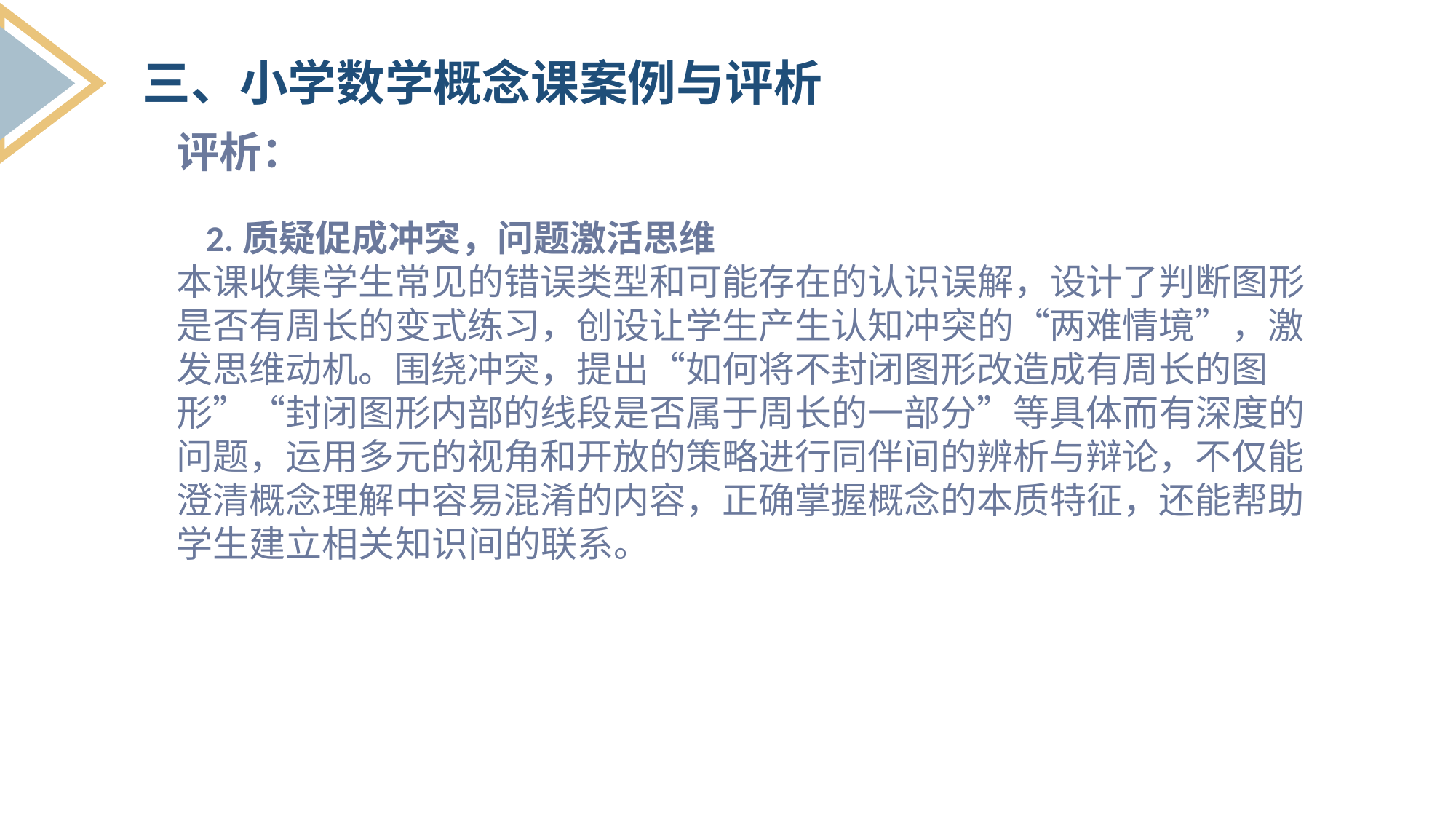

三、小学数学概念课案例与评析
评析：

    2.质疑促成冲突，问题激活思维
本课收集学生常见的错误类型和可能存在的认识误解，设计了判断图形是否有周长的变式练习，创设让学生产生认知冲突的“两难情境”，激发思维动机。围绕冲突，提出“如何将不封闭图形改造成有周长的图形”“封闭图形内部的线段是否属于周长的一部分”等具体而有深度的问题，运用多元的视角和开放的策略进行同伴间的辨析与辩论，不仅能澄清概念理解中容易混淆的内容，正确掌握概念的本质特征，还能帮助学生建立相关知识间的联系。